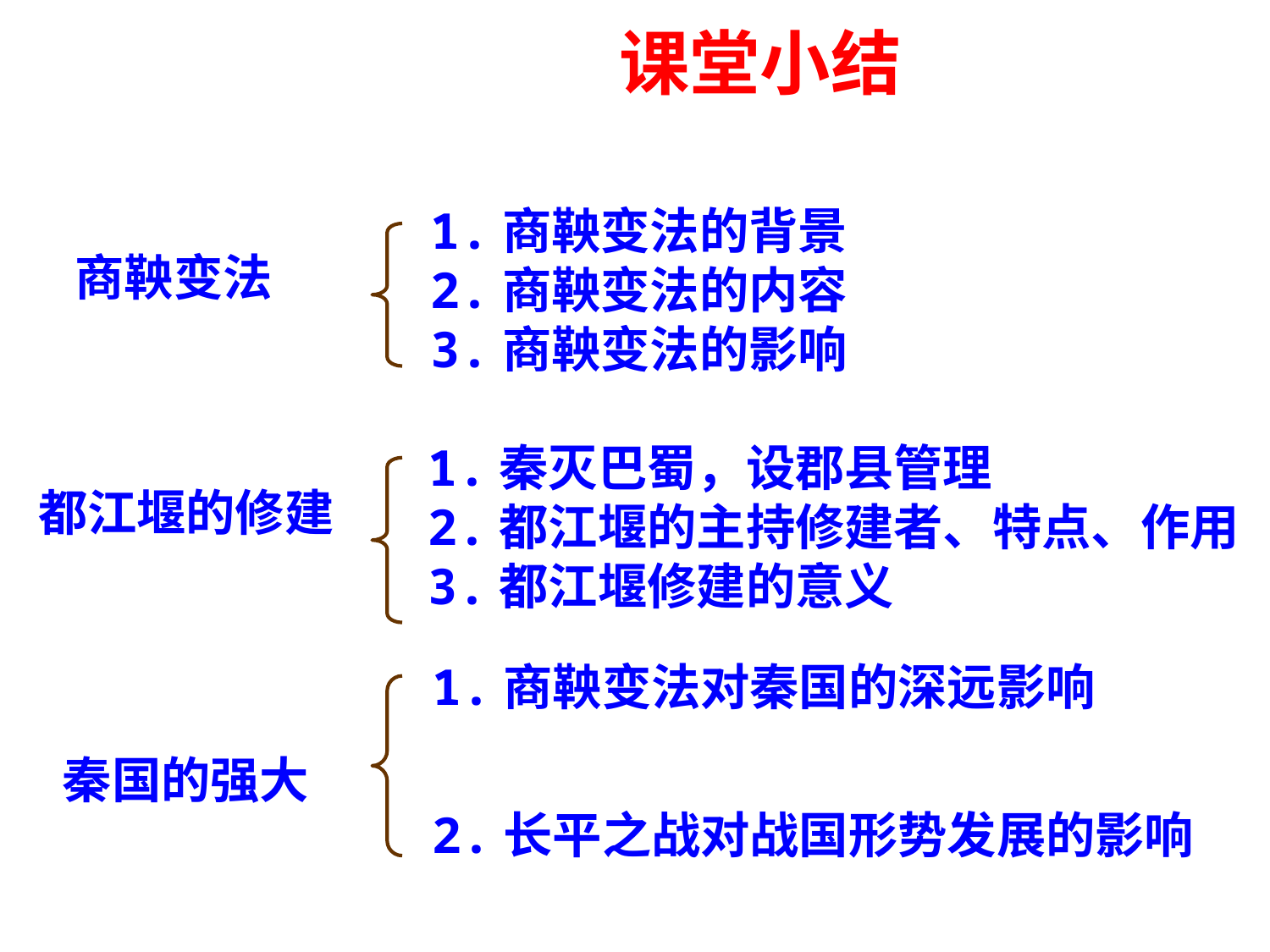

课堂小结
1.商鞅变法的背景
2.商鞅变法的内容
3.商鞅变法的影响

商鞅变法
1.秦灭巴蜀，设郡县管理
2.都江堰的主持修建者、特点、作用
3.都江堰修建的意义

都江堰的修建
1.商鞅变法对秦国的深远影响

2.长平之战对战国形势发展的影响

秦国的强大